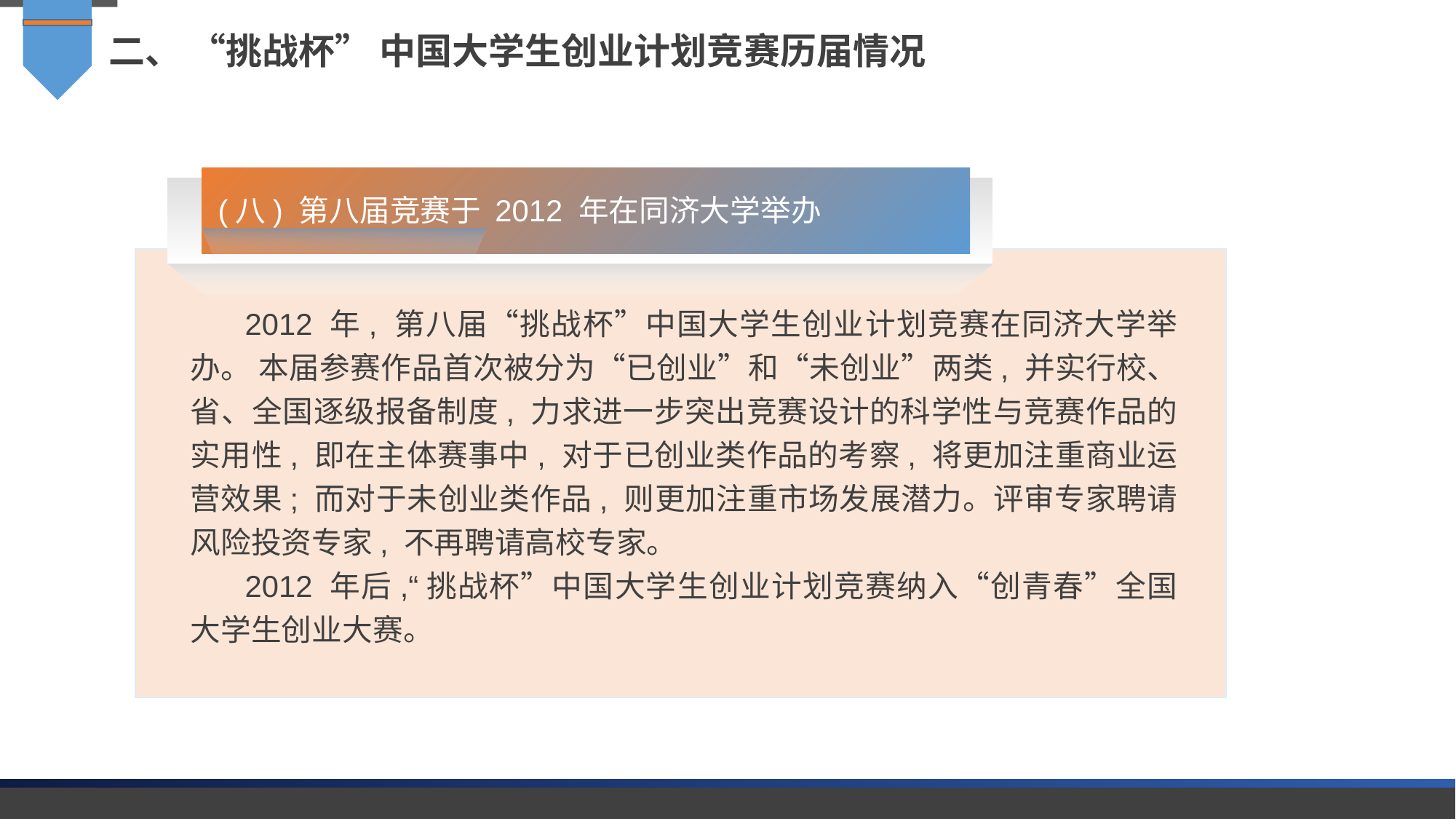

二、 “挑战杯” 中国大学生创业计划竞赛历届情况

(八) 第八届竞赛于 2012 年在同济大学举办

2012 年, 第八届“挑战杯”中国大学生创业计划竞赛在同济大学举办。 本届参赛作品首次被分为“已创业”和“未创业”两类, 并实行校、省、全国逐级报备制度, 力求进一步突出竞赛设计的科学性与竞赛作品的实用性, 即在主体赛事中, 对于已创业类作品的考察, 将更加注重商业运营效果; 而对于未创业类作品, 则更加注重市场发展潜力。评审专家聘请风险投资专家, 不再聘请高校专家。
2012 年后,“挑战杯”中国大学生创业计划竞赛纳入“创青春”全国大学生创业大赛。